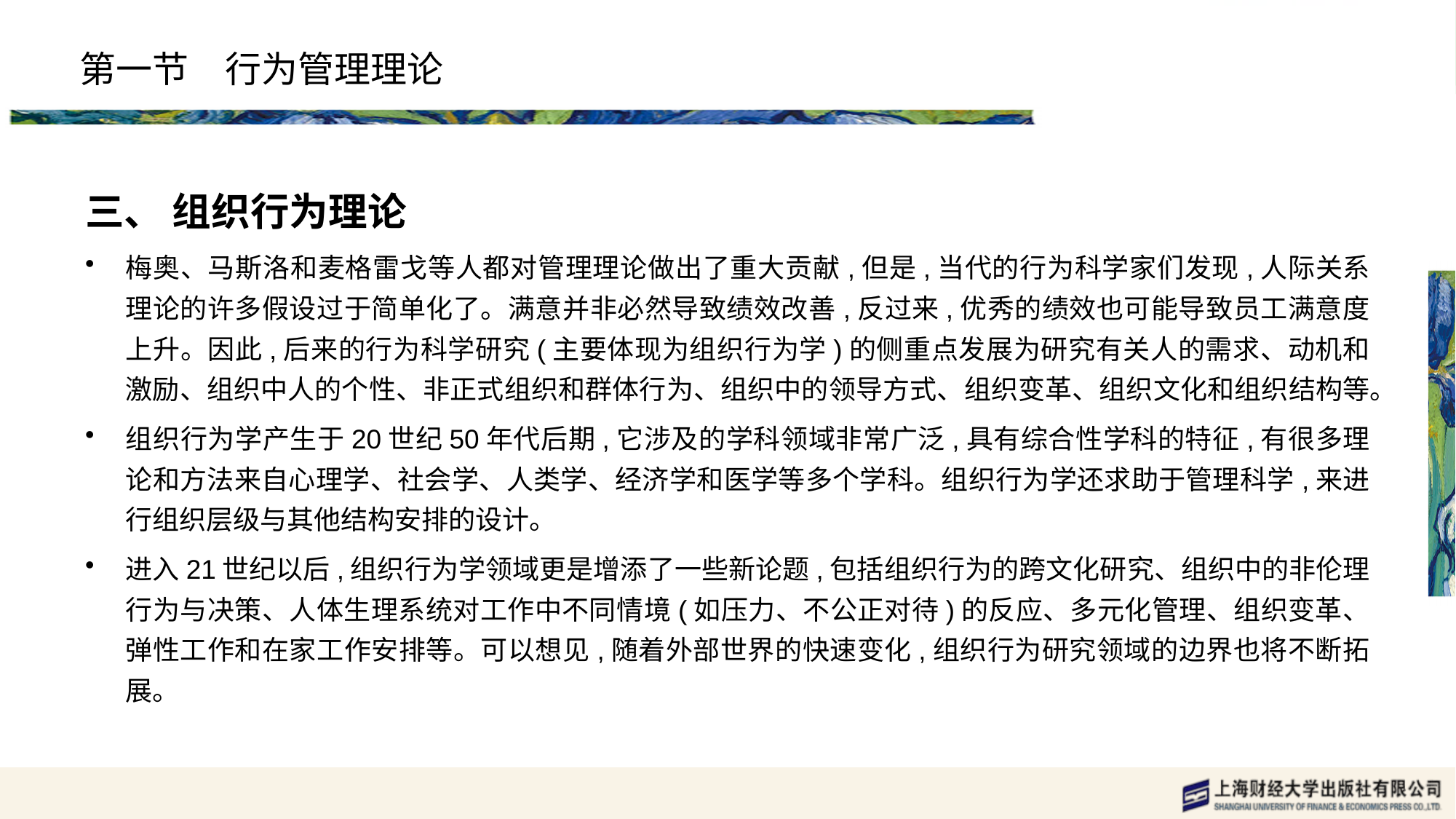

# 第一节　行为管理理论
三、 组织行为理论
梅奥、马斯洛和麦格雷戈等人都对管理理论做出了重大贡献,但是,当代的行为科学家们发现,人际关系理论的许多假设过于简单化了。满意并非必然导致绩效改善,反过来,优秀的绩效也可能导致员工满意度上升。因此,后来的行为科学研究(主要体现为组织行为学)的侧重点发展为研究有关人的需求、动机和激励、组织中人的个性、非正式组织和群体行为、组织中的领导方式、组织变革、组织文化和组织结构等。
组织行为学产生于20世纪50年代后期,它涉及的学科领域非常广泛,具有综合性学科的特征,有很多理论和方法来自心理学、社会学、人类学、经济学和医学等多个学科。组织行为学还求助于管理科学,来进行组织层级与其他结构安排的设计。
进入21世纪以后,组织行为学领域更是增添了一些新论题,包括组织行为的跨文化研究、组织中的非伦理行为与决策、人体生理系统对工作中不同情境(如压力、不公正对待)的反应、多元化管理、组织变革、弹性工作和在家工作安排等。可以想见,随着外部世界的快速变化,组织行为研究领域的边界也将不断拓展。